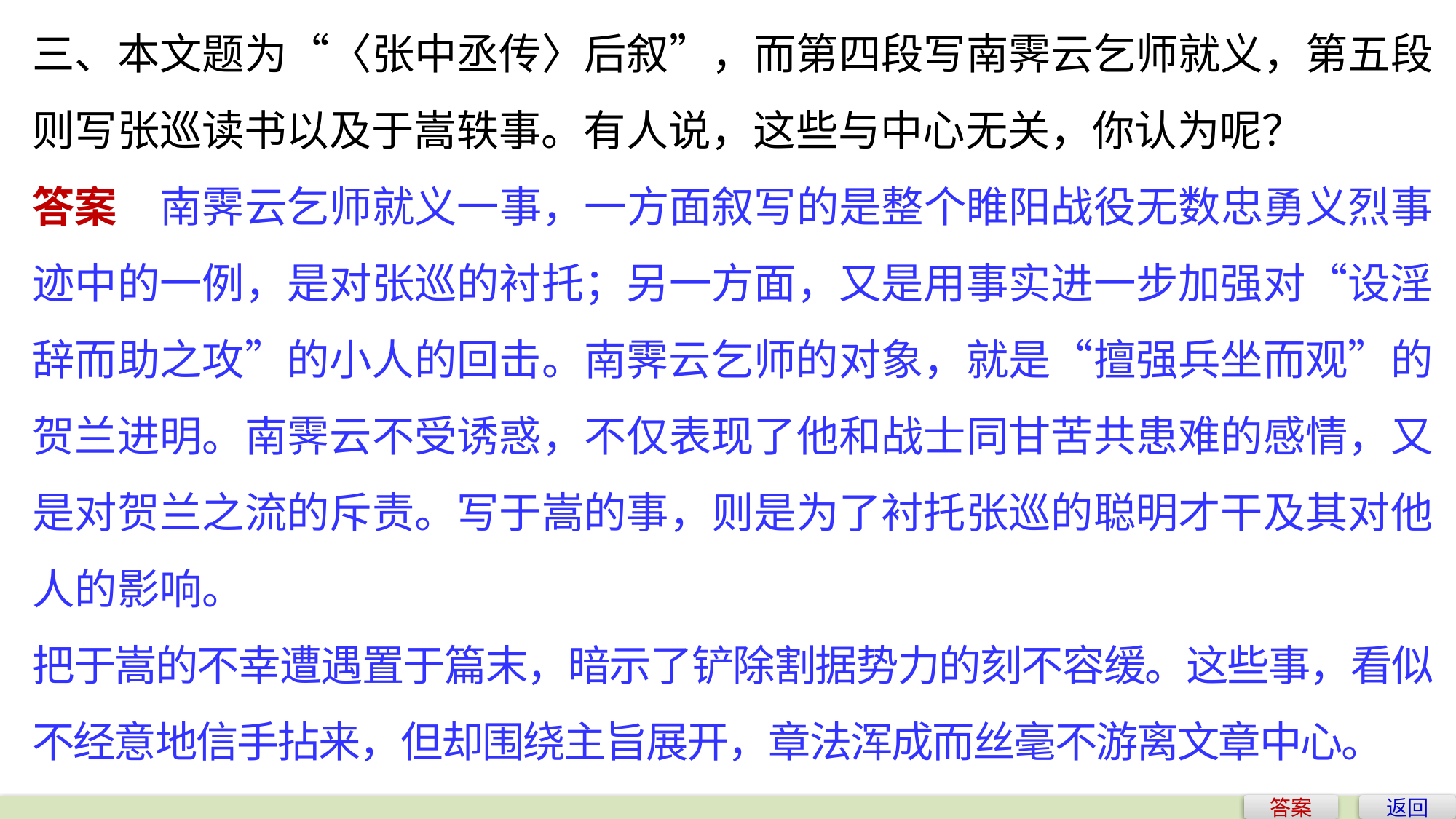

三、本文题为“〈张中丞传〉后叙”，而第四段写南霁云乞师就义，第五段则写张巡读书以及于嵩轶事。有人说，这些与中心无关，你认为呢？
答案　南霁云乞师就义一事，一方面叙写的是整个睢阳战役无数忠勇义烈事迹中的一例，是对张巡的衬托；另一方面，又是用事实进一步加强对“设淫辞而助之攻”的小人的回击。南霁云乞师的对象，就是“擅强兵坐而观”的贺兰进明。南霁云不受诱惑，不仅表现了他和战士同甘苦共患难的感情，又是对贺兰之流的斥责。写于嵩的事，则是为了衬托张巡的聪明才干及其对他人的影响。
把于嵩的不幸遭遇置于篇末，暗示了铲除割据势力的刻不容缓。这些事，看似不经意地信手拈来，但却围绕主旨展开，章法浑成而丝毫不游离文章中心。
答案
返回